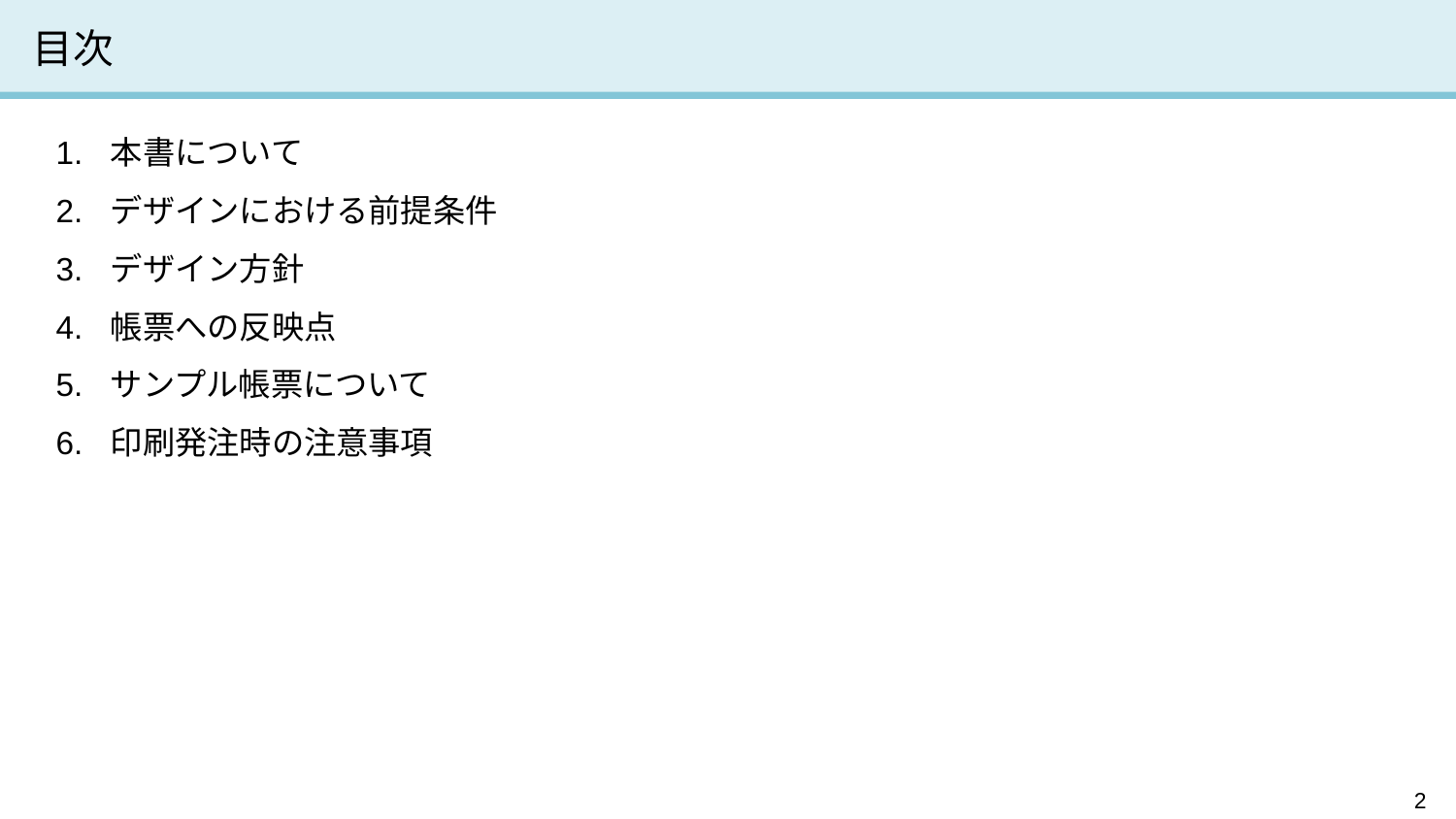

# 目次
本書について
デザインにおける前提条件
デザイン方針
帳票への反映点
サンプル帳票について
印刷発注時の注意事項